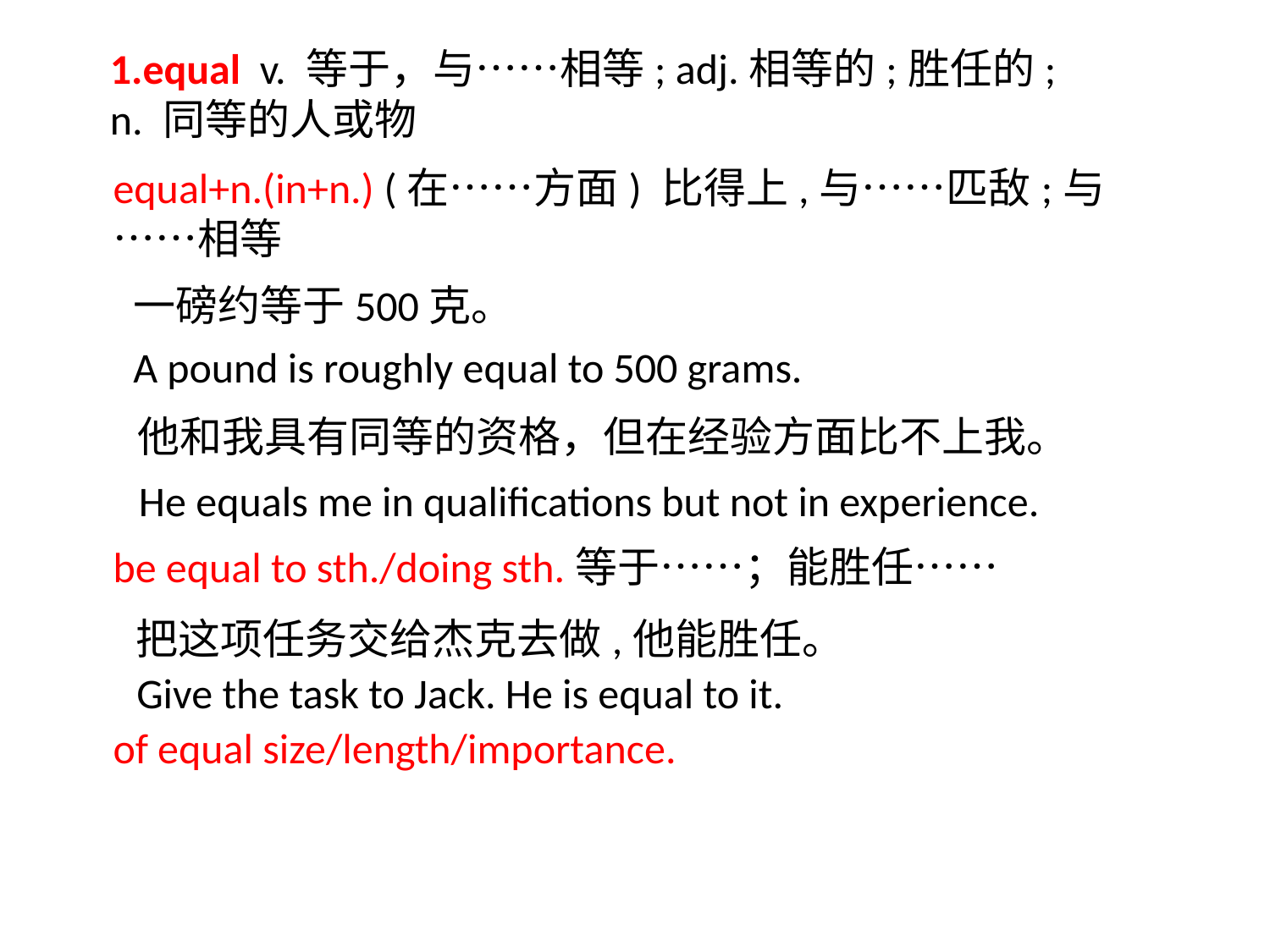

1.equal  v. 等于，与……相等; adj.相等的;胜任的;
n. 同等的人或物
equal+n.(in+n.) (在……方面) 比得上,与……匹敌;与……相等
一磅约等于500克。
A pound is roughly equal to 500 grams.
他和我具有同等的资格，但在经验方面比不上我。
He equals me in qualifications but not in experience.
be equal to sth./doing sth.等于……；能胜任……
把这项任务交给杰克去做,他能胜任。
Give the task to Jack. He is equal to it.
of equal size/length/importance.